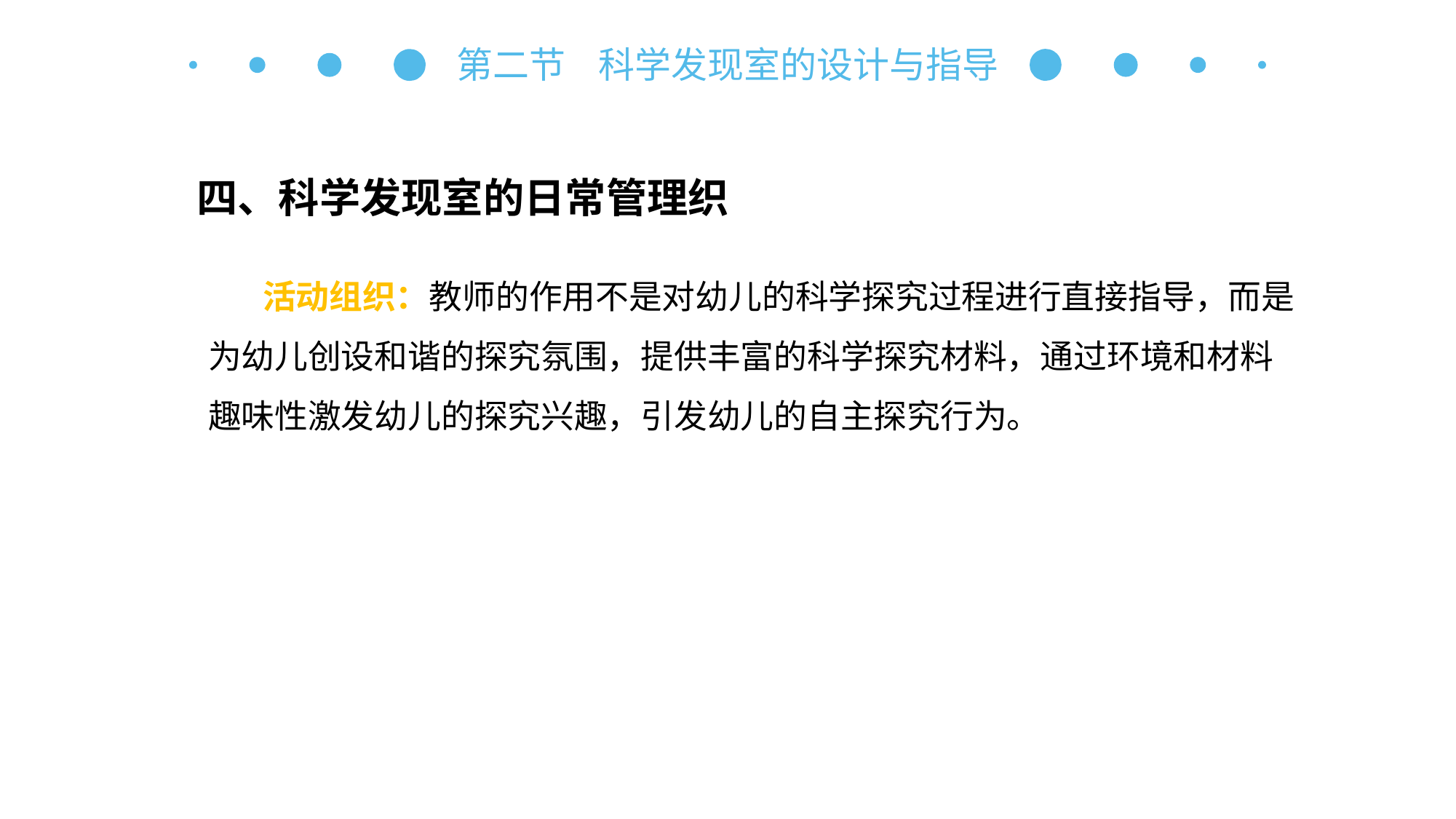

第二节    科学发现室的设计与指导

四、科学发现室的日常管理织
活动组织：教师的作用不是对幼儿的科学探究过程进行直接指导，而是为幼儿创设和谐的探究氛围，提供丰富的科学探究材料，通过环境和材料趣味性激发幼儿的探究兴趣，引发幼儿的自主探究行为。
自主